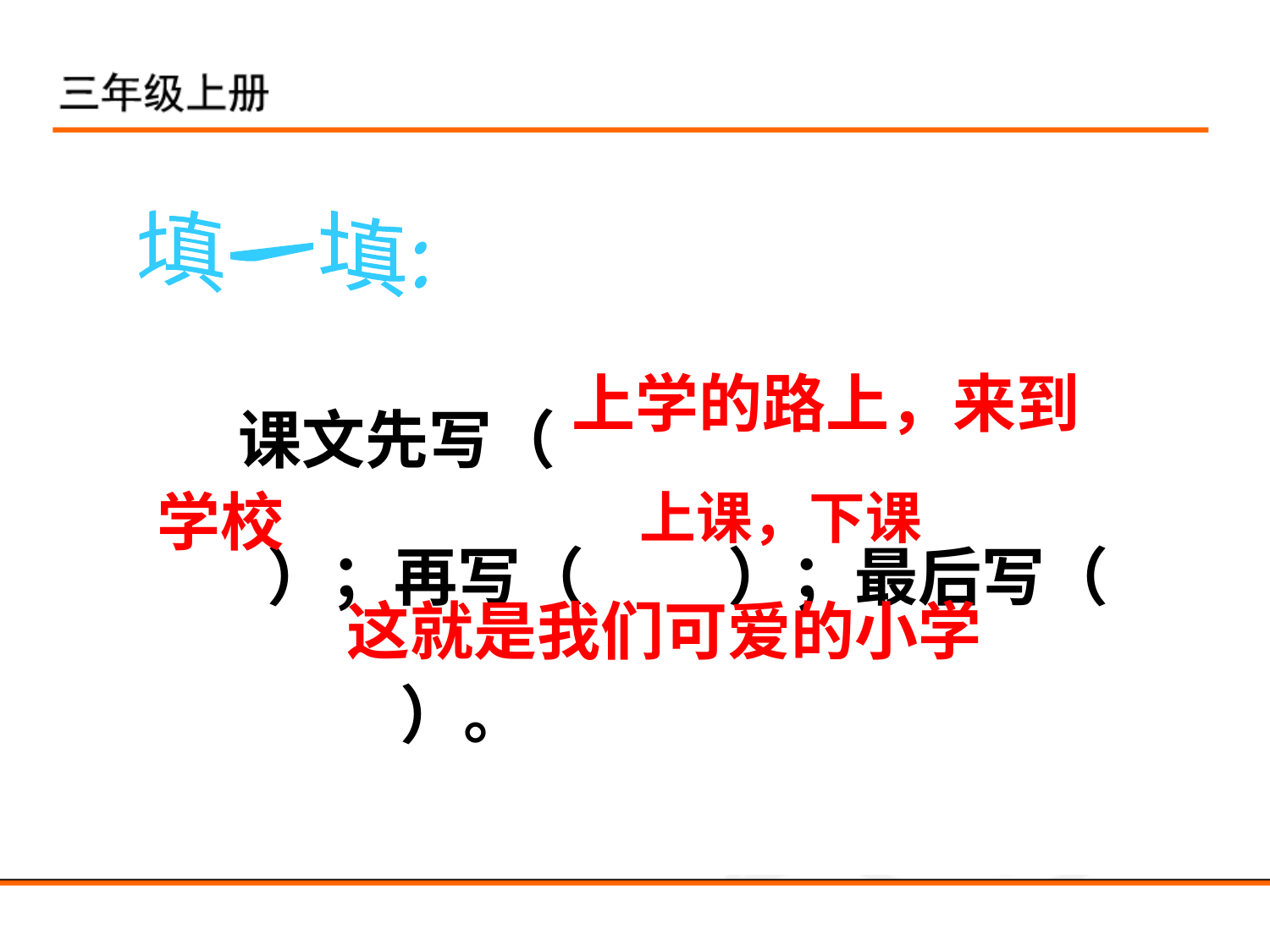

填一填:
| 课文先写（ ）；再写（ ）；最后写（ ）。 |
| --- |
上学的路上，来到
学校
上课，下课
这就是我们可爱的小学